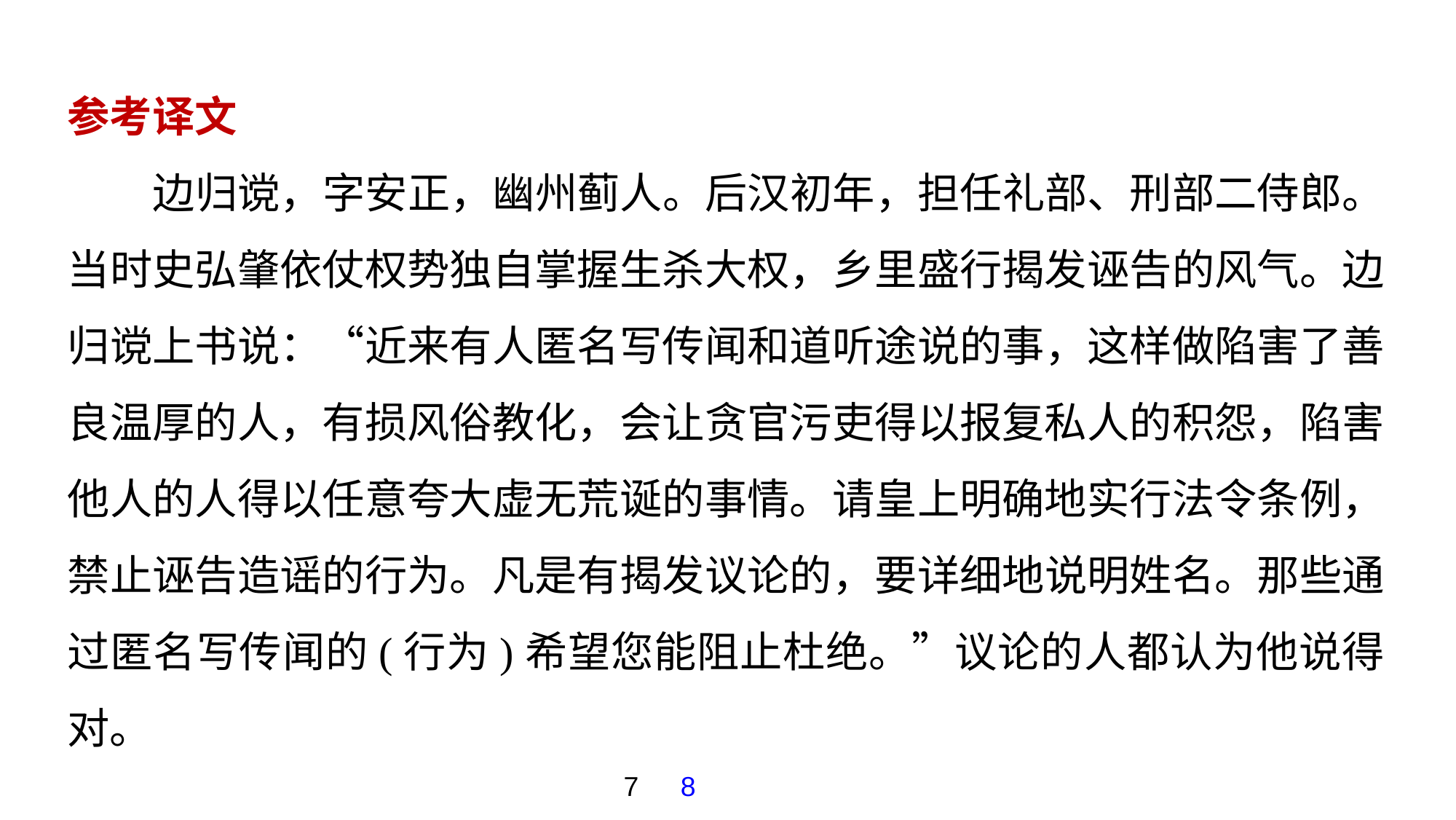

参考译文
边归谠，字安正，幽州蓟人。后汉初年，担任礼部、刑部二侍郎。当时史弘肇依仗权势独自掌握生杀大权，乡里盛行揭发诬告的风气。边归谠上书说：“近来有人匿名写传闻和道听途说的事，这样做陷害了善良温厚的人，有损风俗教化，会让贪官污吏得以报复私人的积怨，陷害他人的人得以任意夸大虚无荒诞的事情。请皇上明确地实行法令条例，禁止诬告造谣的行为。凡是有揭发议论的，要详细地说明姓名。那些通过匿名写传闻的(行为)希望您能阻止杜绝。”议论的人都认为他说得对。
7
8